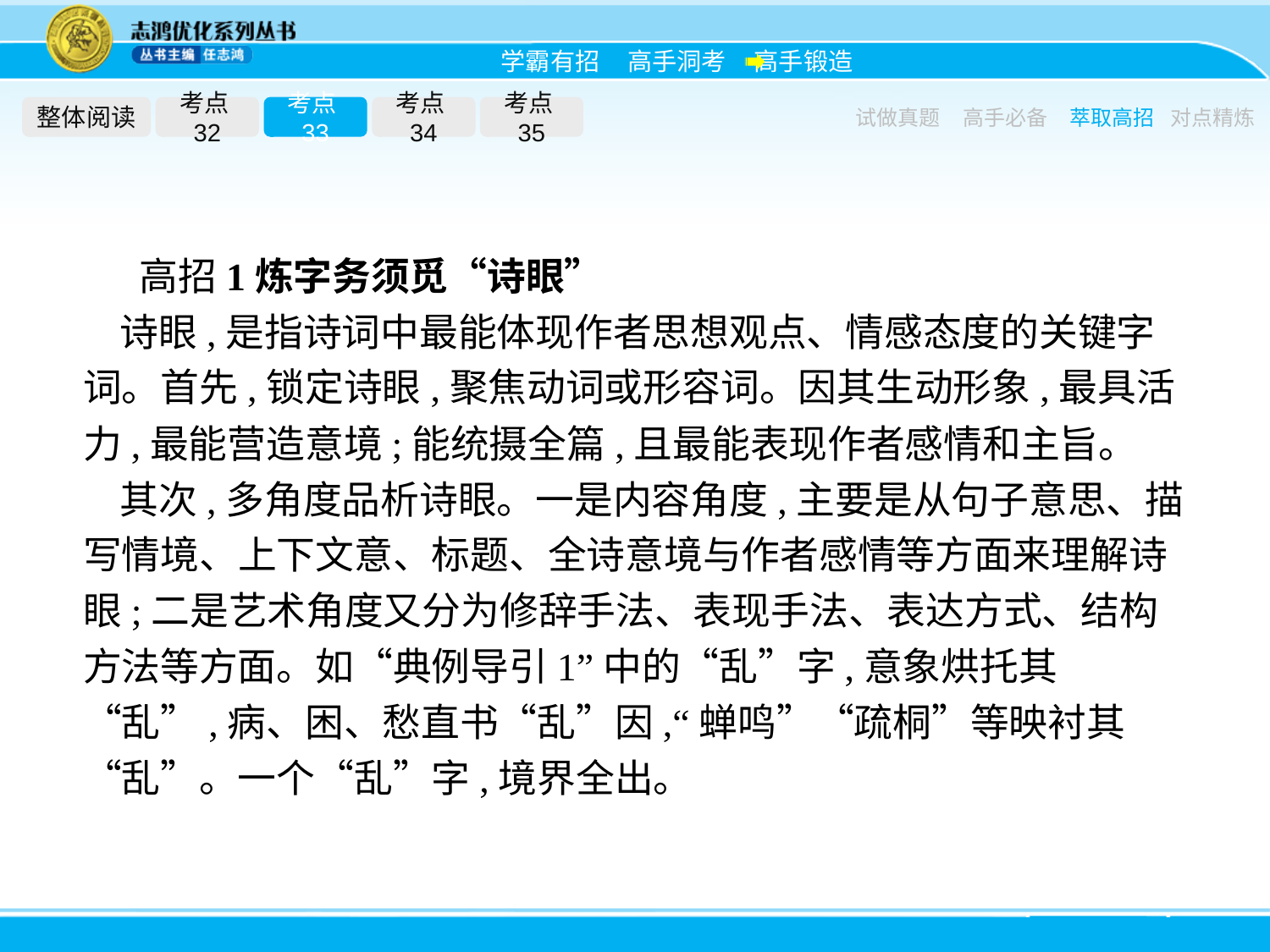

整体阅读
考点32
考点33
考点34
考点35
试做真题
高手必备
萃取高招
对点精炼
高招1炼字务须觅“诗眼”
诗眼,是指诗词中最能体现作者思想观点、情感态度的关键字词。首先,锁定诗眼,聚焦动词或形容词。因其生动形象,最具活力,最能营造意境;能统摄全篇,且最能表现作者感情和主旨。
其次,多角度品析诗眼。一是内容角度,主要是从句子意思、描写情境、上下文意、标题、全诗意境与作者感情等方面来理解诗眼;二是艺术角度又分为修辞手法、表现手法、表达方式、结构方法等方面。如“典例导引1”中的“乱”字,意象烘托其“乱”,病、困、愁直书“乱”因,“蝉鸣”“疏桐”等映衬其“乱”。一个“乱”字,境界全出。